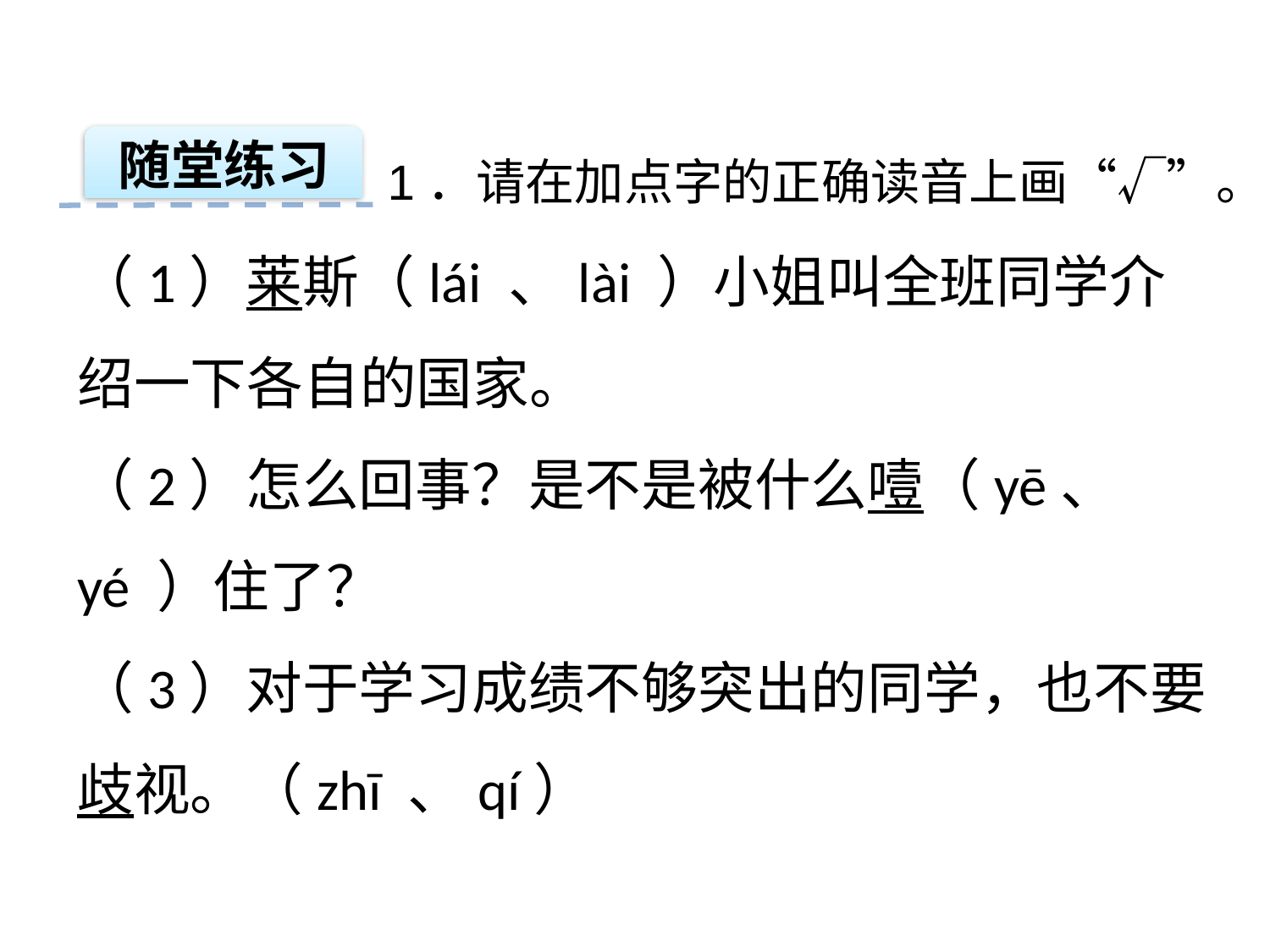

1．请在加点字的正确读音上画“√”。
随堂练习
（1）莱斯（lái 、lài ）小姐叫全班同学介绍一下各自的国家。
（2）怎么回事？是不是被什么噎（yē、 yé ）住了？
（3）对于学习成绩不够突出的同学，也不要歧视。（zhī 、qí）